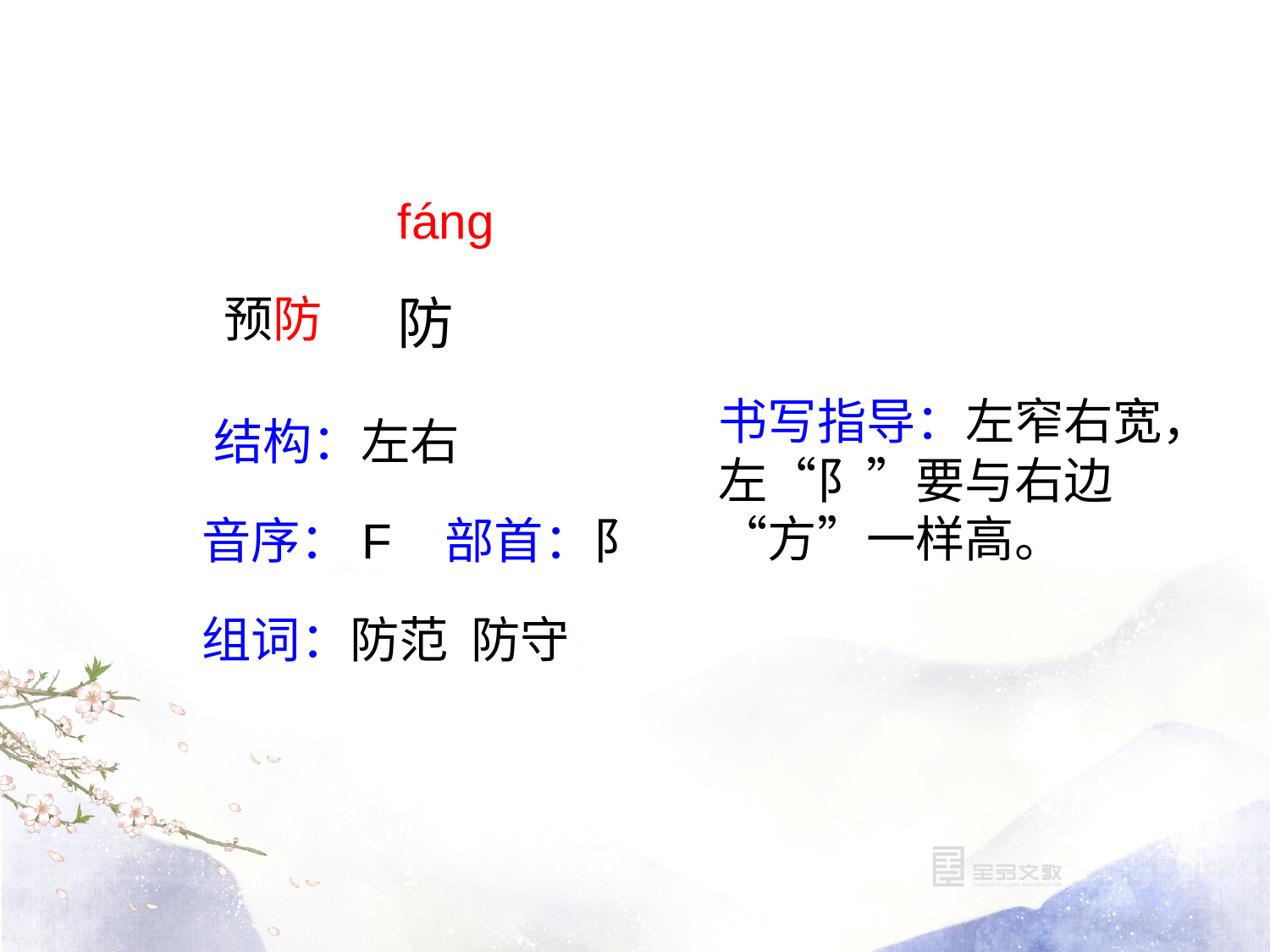

fánɡ
预防
防
书写指导：左窄右宽，左“阝”要与右边“方”一样高。
结构：左右
音序：F   部首：阝
组词：防范  防守